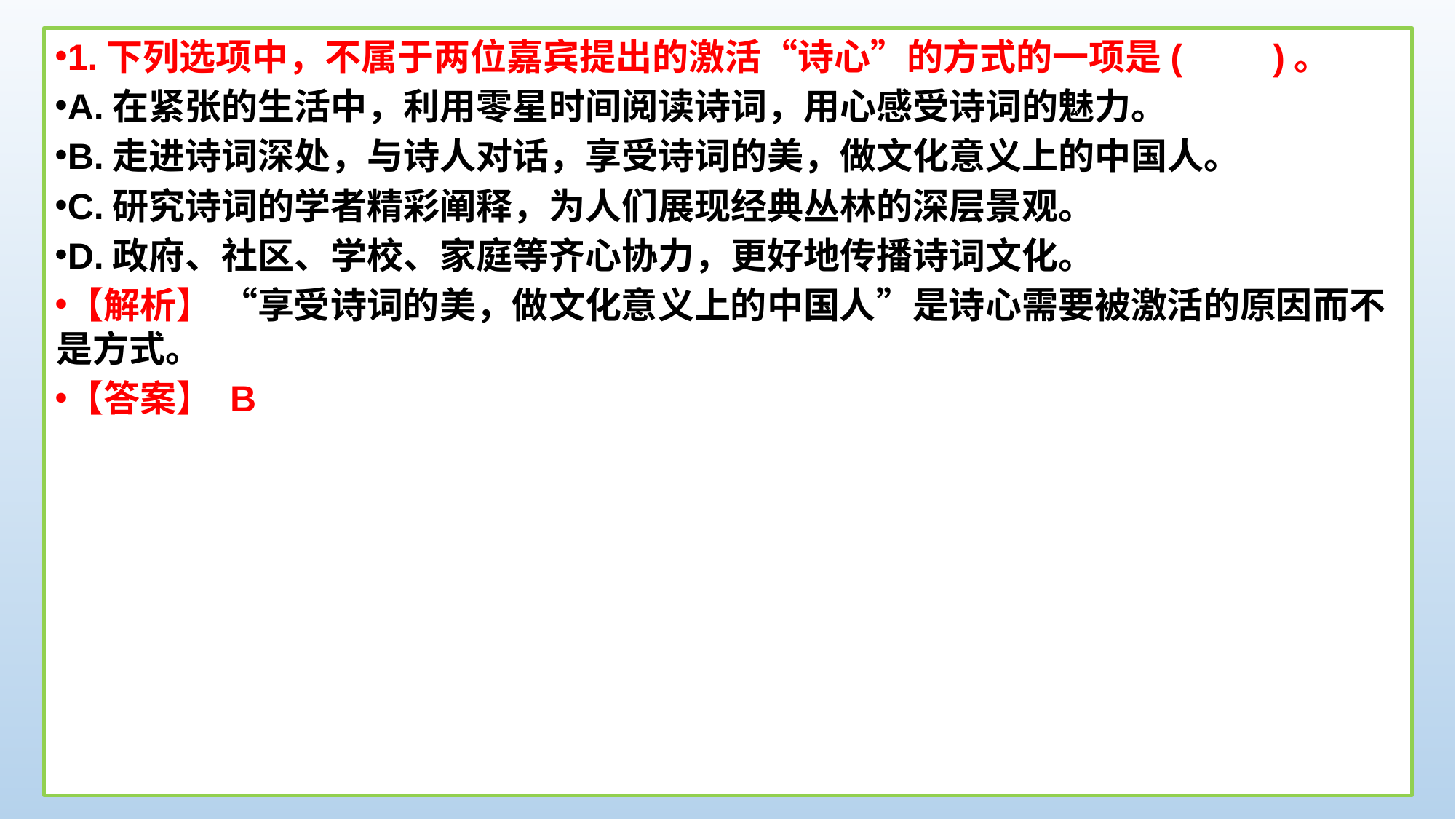

1.下列选项中，不属于两位嘉宾提出的激活“诗心”的方式的一项是(　　)。
A.在紧张的生活中，利用零星时间阅读诗词，用心感受诗词的魅力。
B.走进诗词深处，与诗人对话，享受诗词的美，做文化意义上的中国人。
C.研究诗词的学者精彩阐释，为人们展现经典丛林的深层景观。
D.政府、社区、学校、家庭等齐心协力，更好地传播诗词文化。
【解析】 “享受诗词的美，做文化意义上的中国人”是诗心需要被激活的原因而不是方式。
【答案】 B